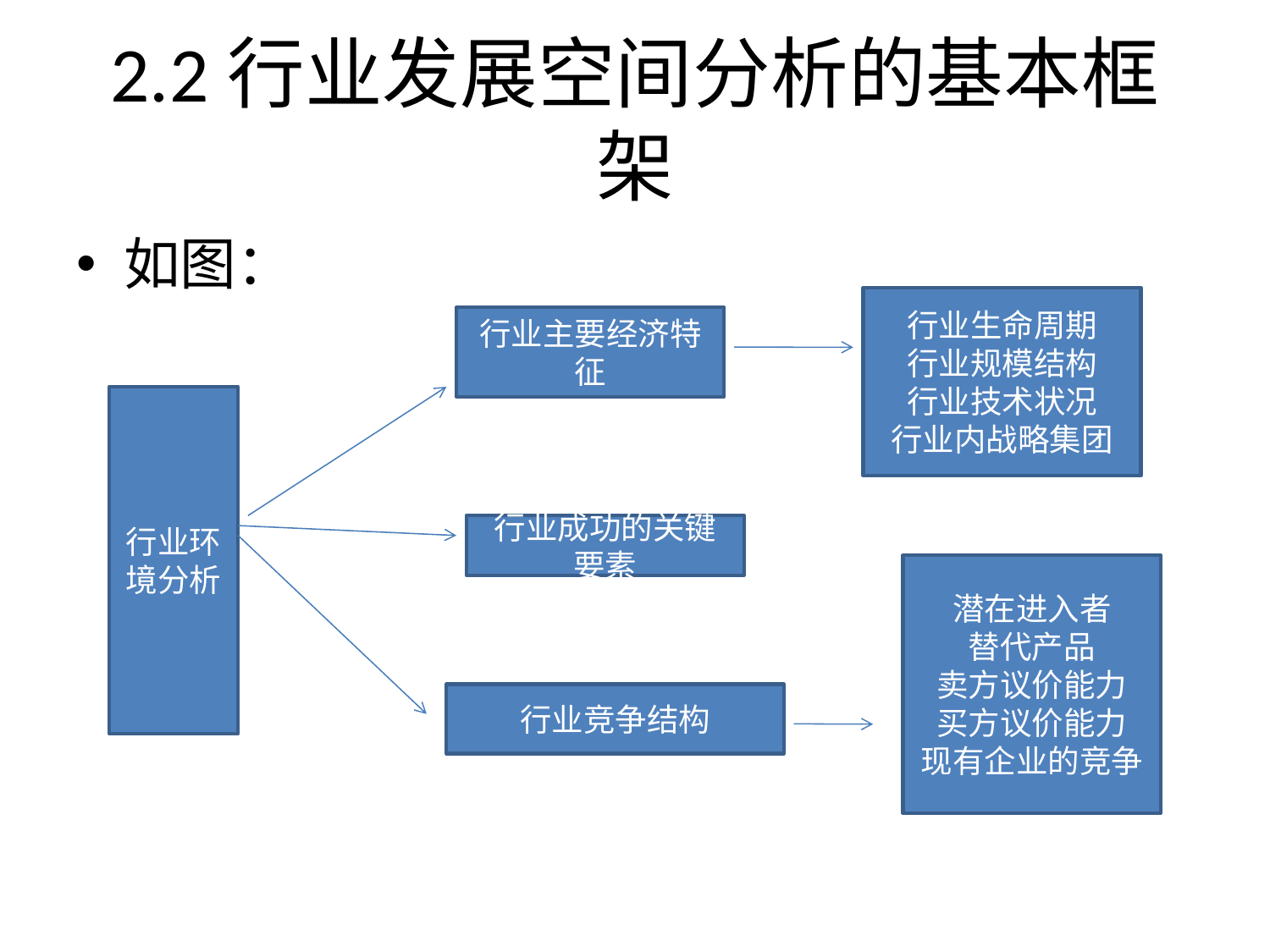

# 2.2行业发展空间分析的基本框架
如图：

行业生命周期
行业规模结构
行业技术状况
行业内战略集团
行业主要经济特征
行业环境分析
行业成功的关键要素
潜在进入者
替代产品
卖方议价能力
买方议价能力
现有企业的竞争
行业竞争结构